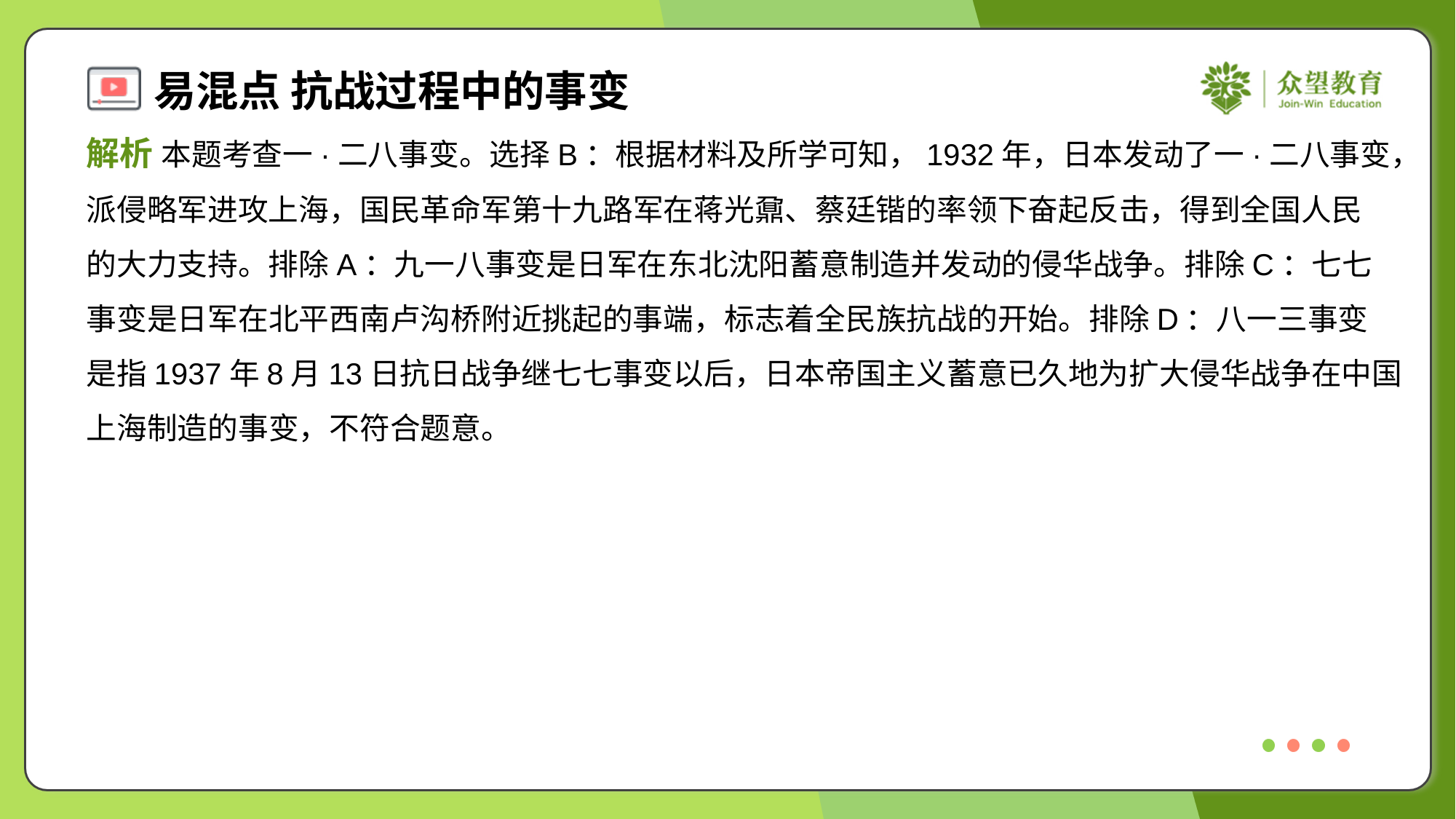

解析 本题考查一·二八事变。选择B：根据材料及所学可知，1932年，日本发动了一·二八事变，
派侵略军进攻上海，国民革命军第十九路军在蒋光鼐、蔡廷锴的率领下奋起反击，得到全国人民
的大力支持。排除A：九一八事变是日军在东北沈阳蓄意制造并发动的侵华战争。排除C：七七
事变是日军在北平西南卢沟桥附近挑起的事端，标志着全民族抗战的开始。排除D：八一三事变
是指1937年8月13日抗日战争继七七事变以后，日本帝国主义蓄意已久地为扩大侵华战争在中国
上海制造的事变，不符合题意。